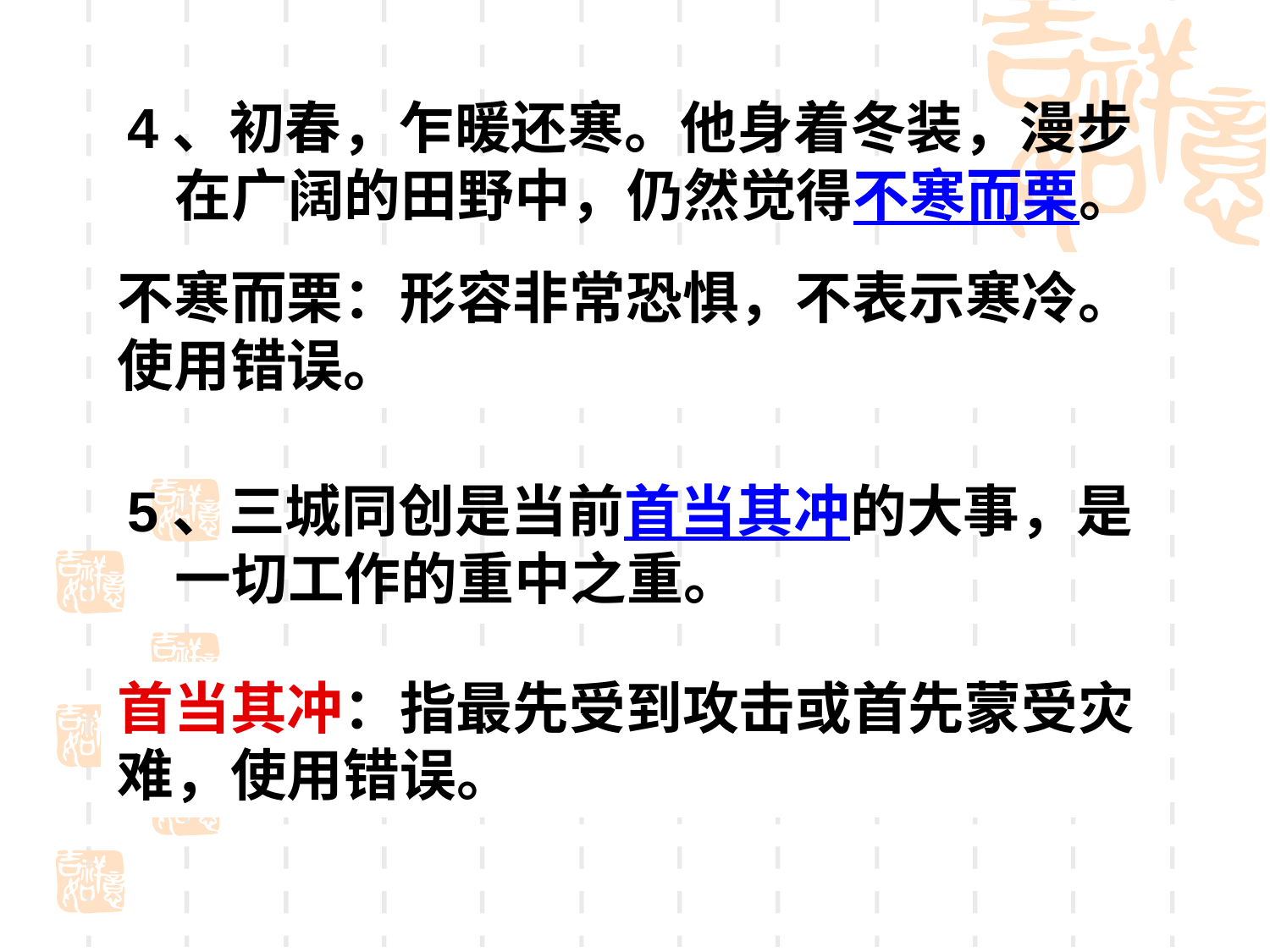

4、初春，乍暖还寒。他身着冬装，漫步在广阔的田野中，仍然觉得不寒而栗。

5、三城同创是当前首当其冲的大事，是一切工作的重中之重。

不寒而栗：形容非常恐惧，不表示寒冷。使用错误。
首当其冲：指最先受到攻击或首先蒙受灾难，使用错误。